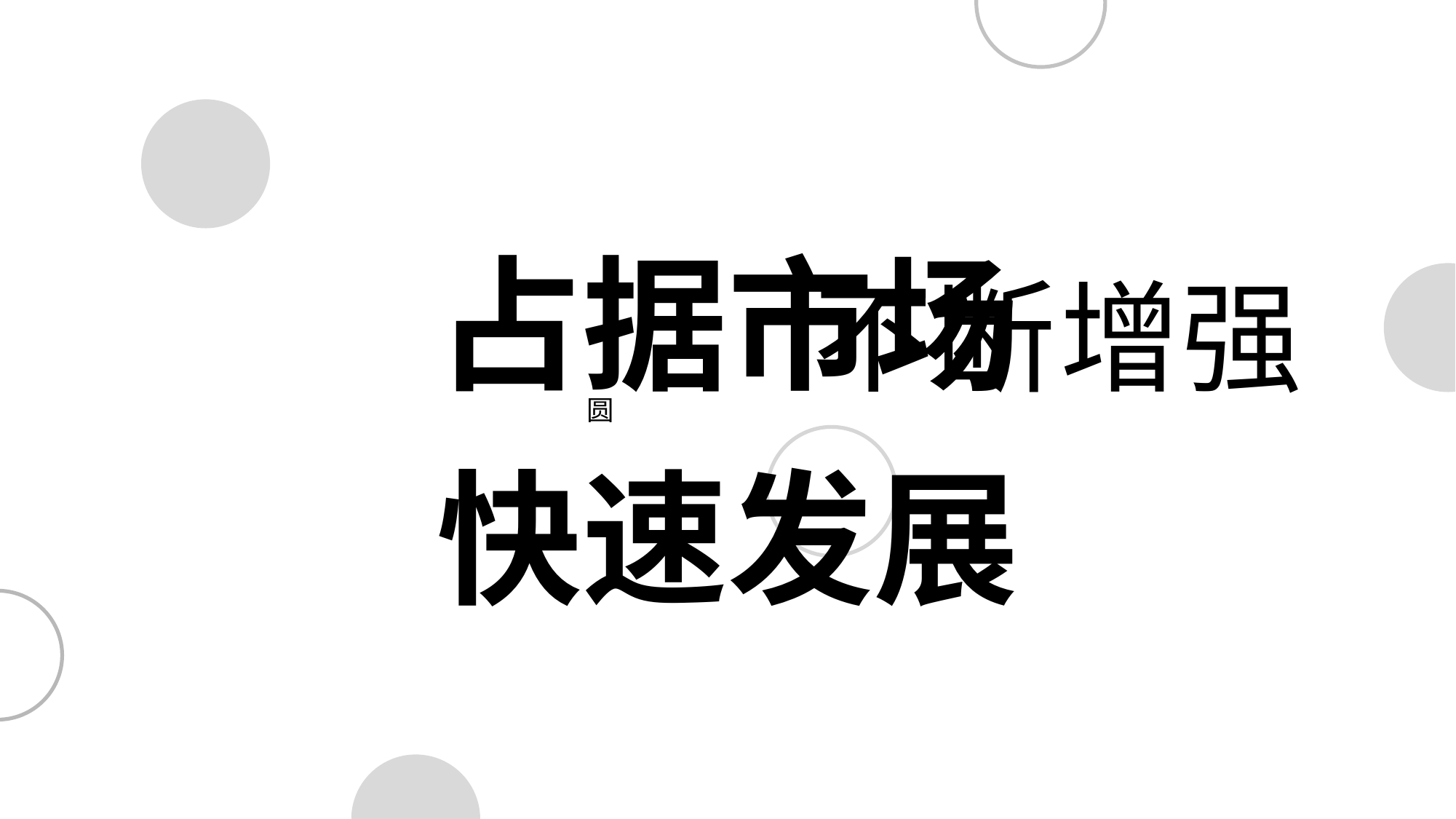

占据市场
不断
增强

圆

快速发展
成功
布局

延迟工具